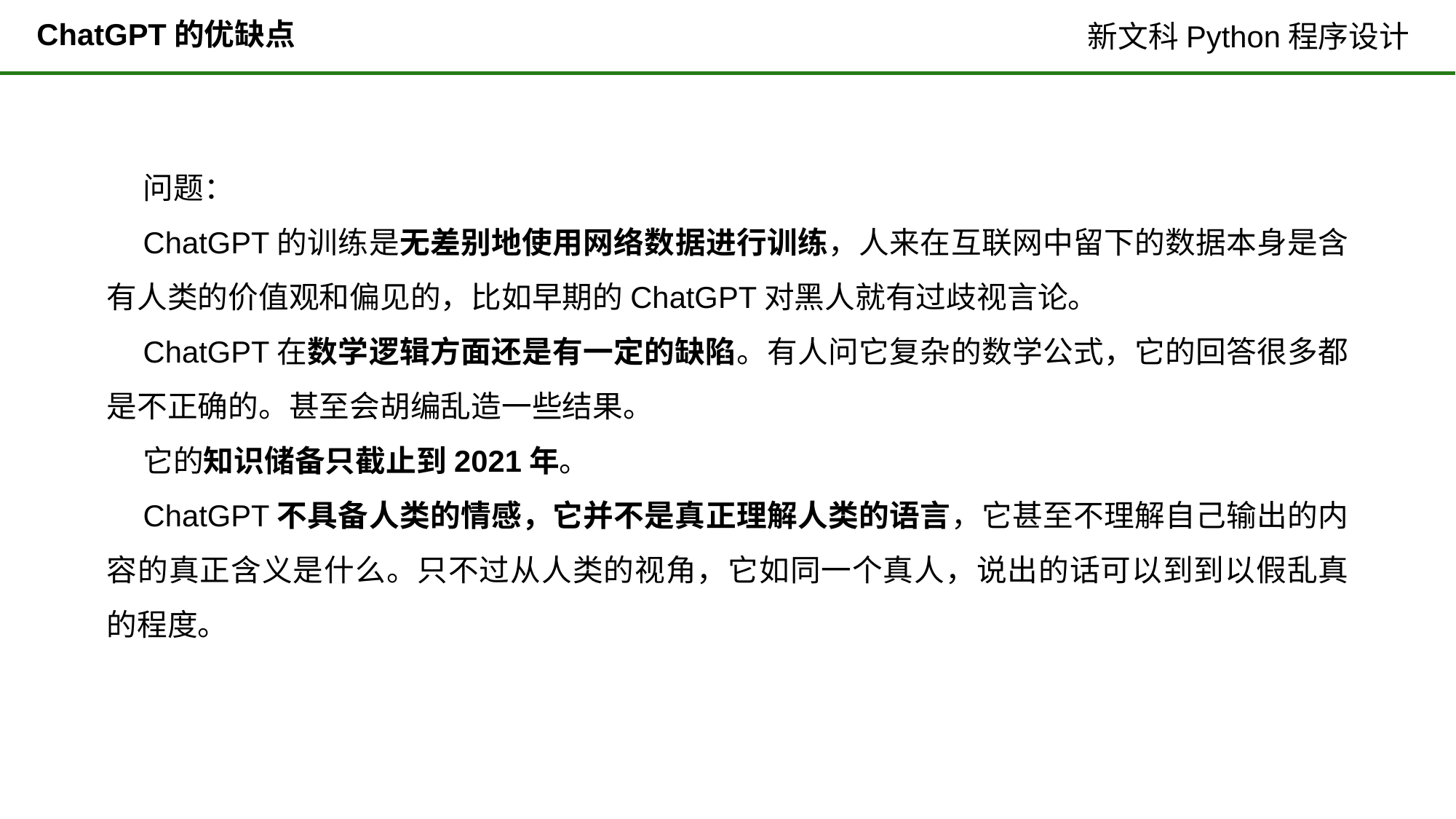

# ChatGPT的优缺点
问题：
ChatGPT的训练是无差别地使用网络数据进行训练，人来在互联网中留下的数据本身是含有人类的价值观和偏见的，比如早期的ChatGPT对黑人就有过歧视言论。
ChatGPT在数学逻辑方面还是有一定的缺陷。有人问它复杂的数学公式，它的回答很多都是不正确的。甚至会胡编乱造一些结果。
它的知识储备只截止到2021年。
ChatGPT不具备人类的情感，它并不是真正理解人类的语言，它甚至不理解自己输出的内容的真正含义是什么。只不过从人类的视角，它如同一个真人，说出的话可以到到以假乱真的程度。